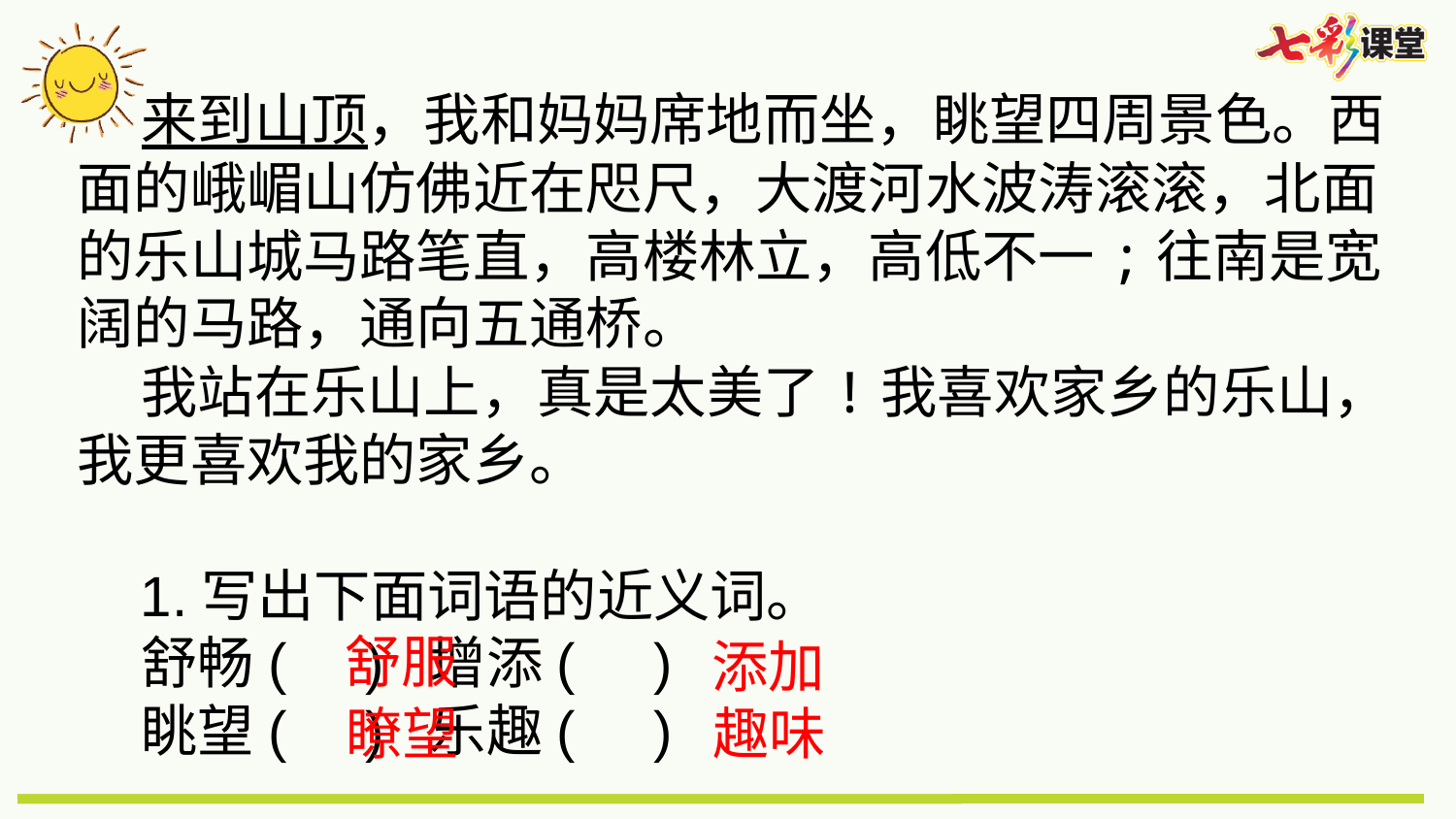

来到山顶，我和妈妈席地而坐，眺望四周景色。西面的峨嵋山仿佛近在咫尺，大渡河水波涛滚滚，北面的乐山城马路笔直，高楼林立，高低不一;往南是宽阔的马路，通向五通桥。
    我站在乐山上，真是太美了!我喜欢家乡的乐山，我更喜欢我的家乡。

    1.写出下面词语的近义词。
    舒畅(     )  增添(     )
    眺望(     )  乐趣(     )

舒服
添加
瞭望
趣味